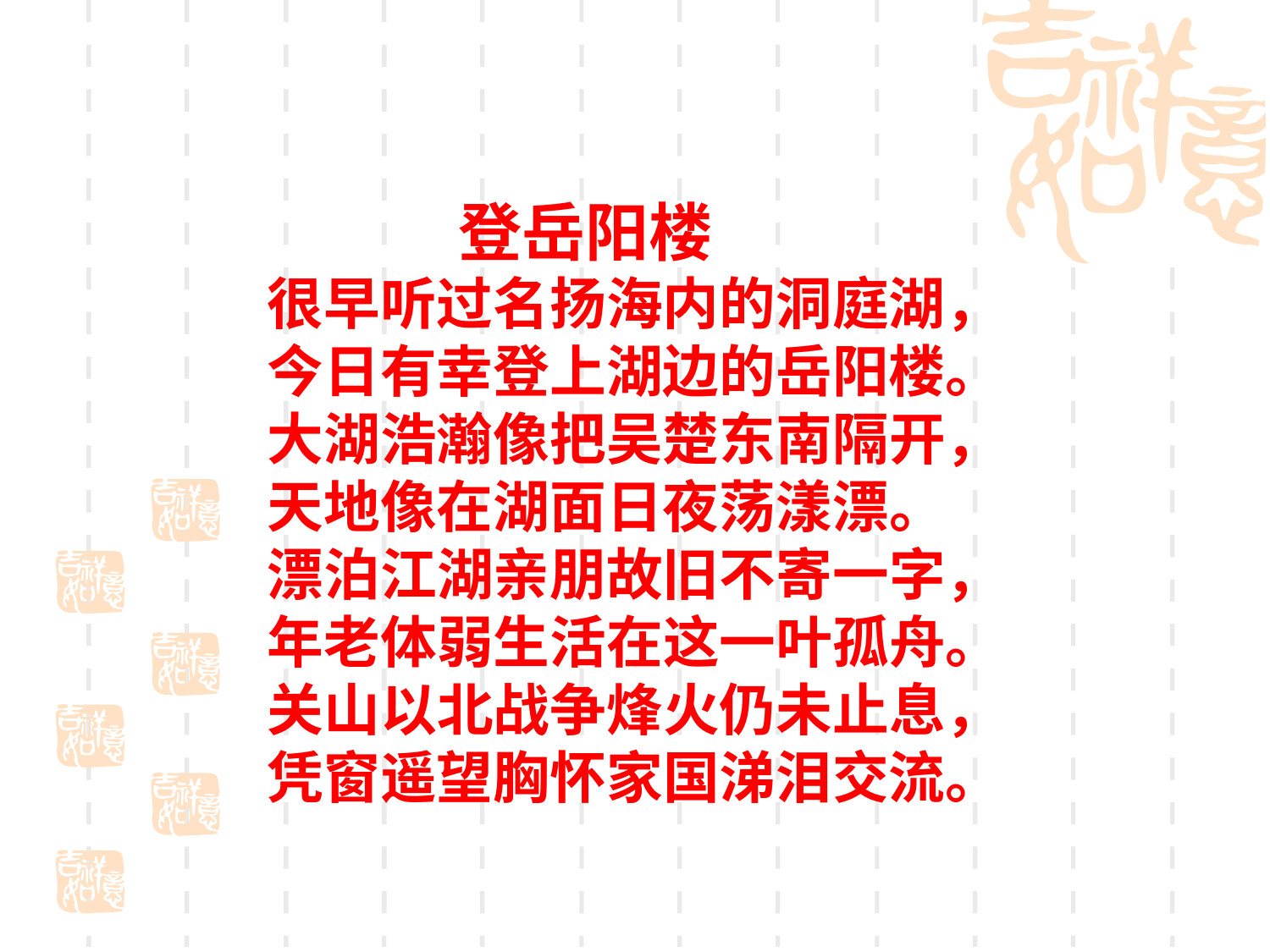

登岳阳楼
很早听过名扬海内的洞庭湖，
今日有幸登上湖边的岳阳楼。
大湖浩瀚像把吴楚东南隔开，
天地像在湖面日夜荡漾漂。
漂泊江湖亲朋故旧不寄一字，
年老体弱生活在这一叶孤舟。
关山以北战争烽火仍未止息，
凭窗遥望胸怀家国涕泪交流。